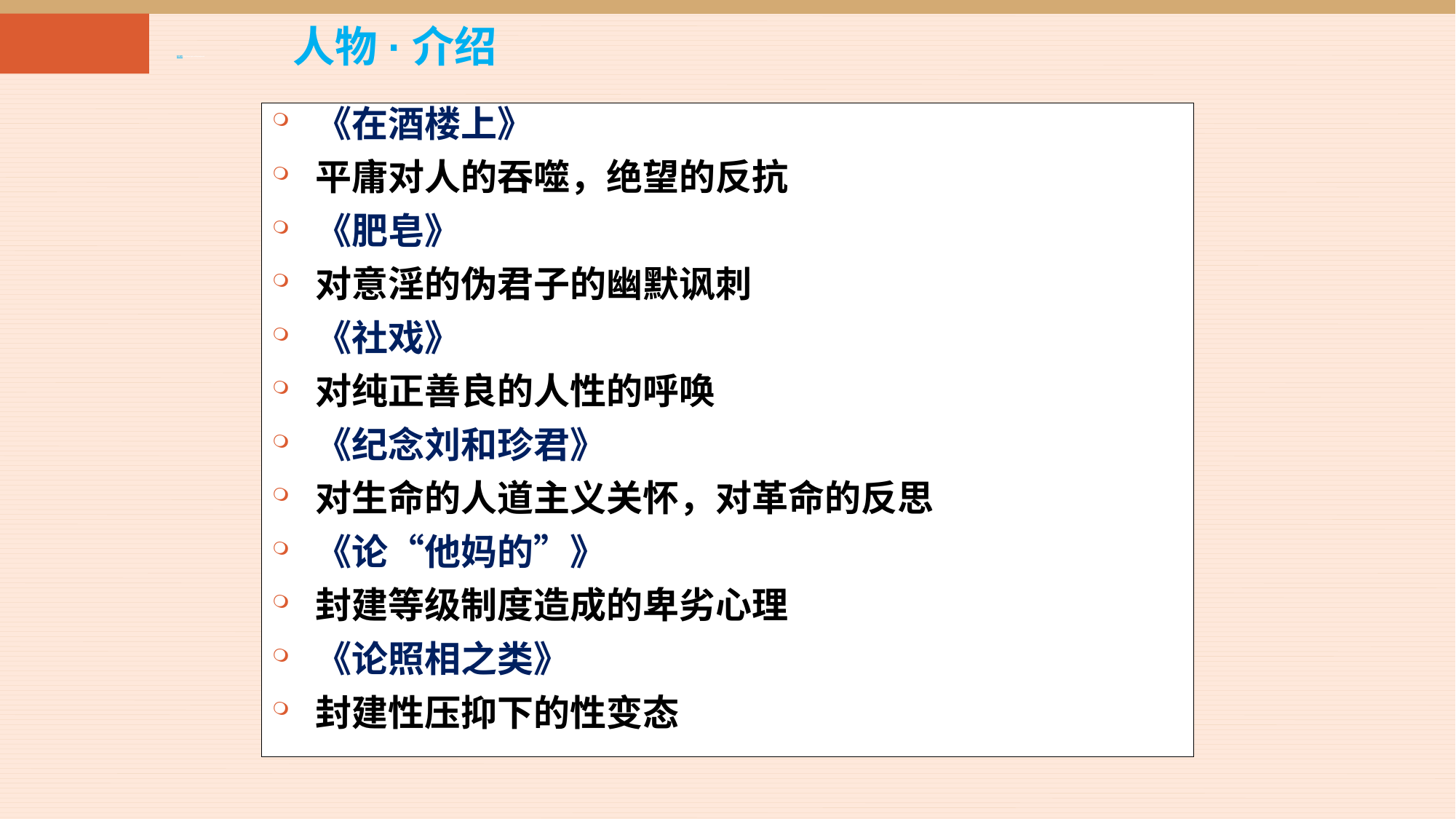

人物·介绍
《在酒楼上》
平庸对人的吞噬，绝望的反抗
《肥皂》
对意淫的伪君子的幽默讽刺
《社戏》
对纯正善良的人性的呼唤
《纪念刘和珍君》
对生命的人道主义关怀，对革命的反思
《论“他妈的”》
封建等级制度造成的卑劣心理
《论照相之类》
封建性压抑下的性变态